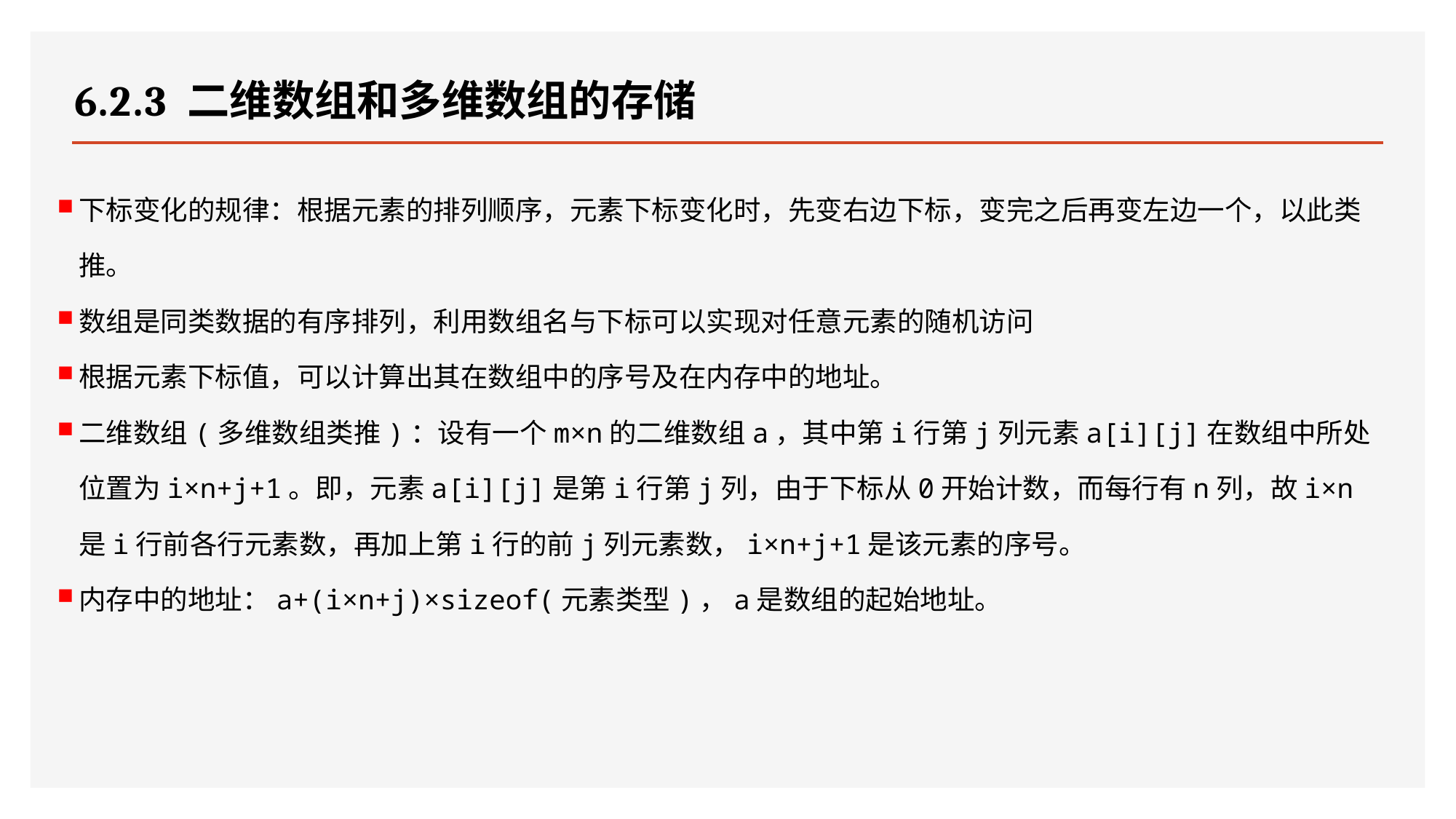

# 6.2.3 二维数组和多维数组的存储
下标变化的规律：根据元素的排列顺序，元素下标变化时，先变右边下标，变完之后再变左边一个，以此类推。
数组是同类数据的有序排列，利用数组名与下标可以实现对任意元素的随机访问
根据元素下标值，可以计算出其在数组中的序号及在内存中的地址。
二维数组(多维数组类推)：设有一个m×n的二维数组a，其中第i行第j列元素a[i][j]在数组中所处位置为i×n+j+1。即，元素a[i][j]是第i行第j列，由于下标从0开始计数，而每行有n列，故i×n是i行前各行元素数，再加上第i行的前j列元素数，i×n+j+1是该元素的序号。
内存中的地址：a+(i×n+j)×sizeof(元素类型)，a是数组的起始地址。